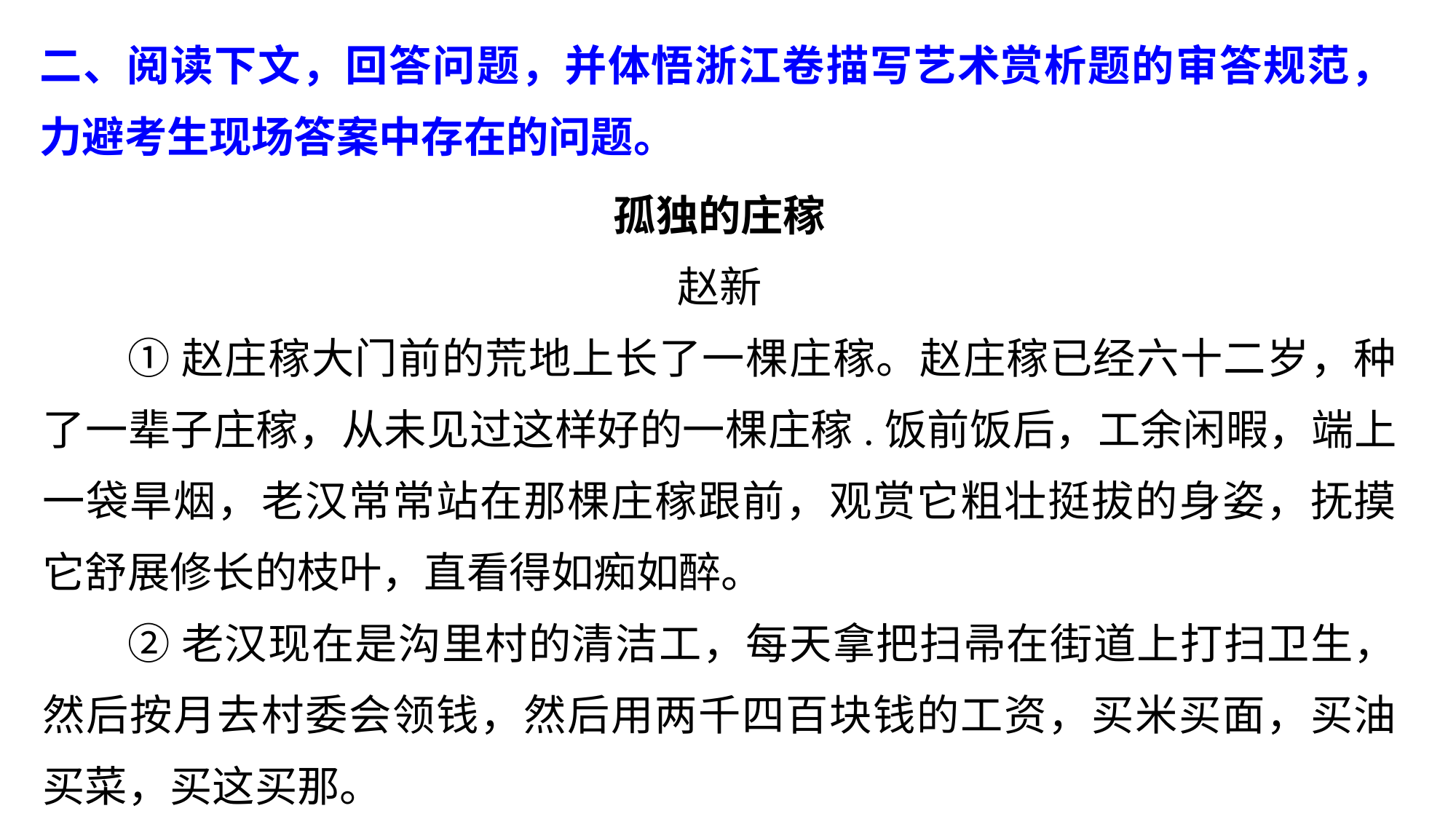

二、阅读下文，回答问题，并体悟浙江卷描写艺术赏析题的审答规范，力避考生现场答案中存在的问题。
孤独的庄稼
赵新
①赵庄稼大门前的荒地上长了一棵庄稼。赵庄稼已经六十二岁，种了一辈子庄稼，从未见过这样好的一棵庄稼.饭前饭后，工余闲暇，端上一袋旱烟，老汉常常站在那棵庄稼跟前，观赏它粗壮挺拔的身姿，抚摸它舒展修长的枝叶，直看得如痴如醉。
②老汉现在是沟里村的清洁工，每天拿把扫帚在街道上打扫卫生，然后按月去村委会领钱，然后用两千四百块钱的工资，买米买面，买油买菜，买这买那。